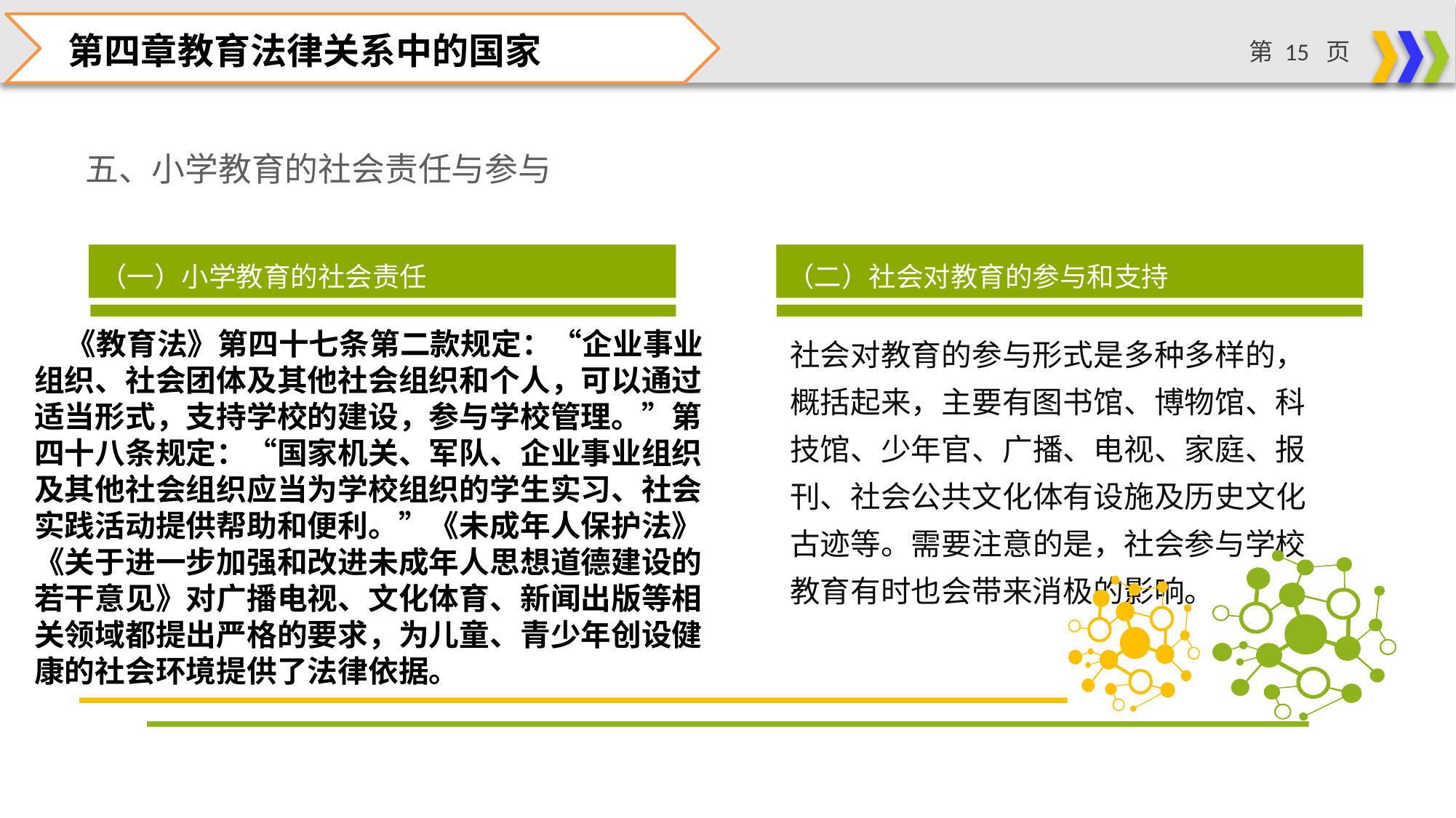

第四章教育法律关系中的国家

五、小学教育的社会责任与参与
（一）小学教育的社会责任
（二）社会对教育的参与和支持

《教育法》第四十七条第二款规定：“企业事业组织、社会团体及其他社会组织和个人，可以通过适当形式，支持学校的建设，参与学校管理。”第四十八条规定：“国家机关、军队、企业事业组织及其他社会组织应当为学校组织的学生实习、社会实践活动提供帮助和便利。”《未成年人保护法》《关于进一步加强和改进未成年人思想道德建设的若干意见》对广播电视、文化体育、新闻出版等相关领域都提出严格的要求，为儿童、青少年创设健康的社会环境提供了法律依据。
社会对教育的参与形式是多种多样的，概括起来，主要有图书馆、博物馆、科技馆、少年官、广播、电视、家庭、报刊、社会公共文化体有设施及历史文化古迹等。需要注意的是，社会参与学校教育有时也会带来消极的影响。